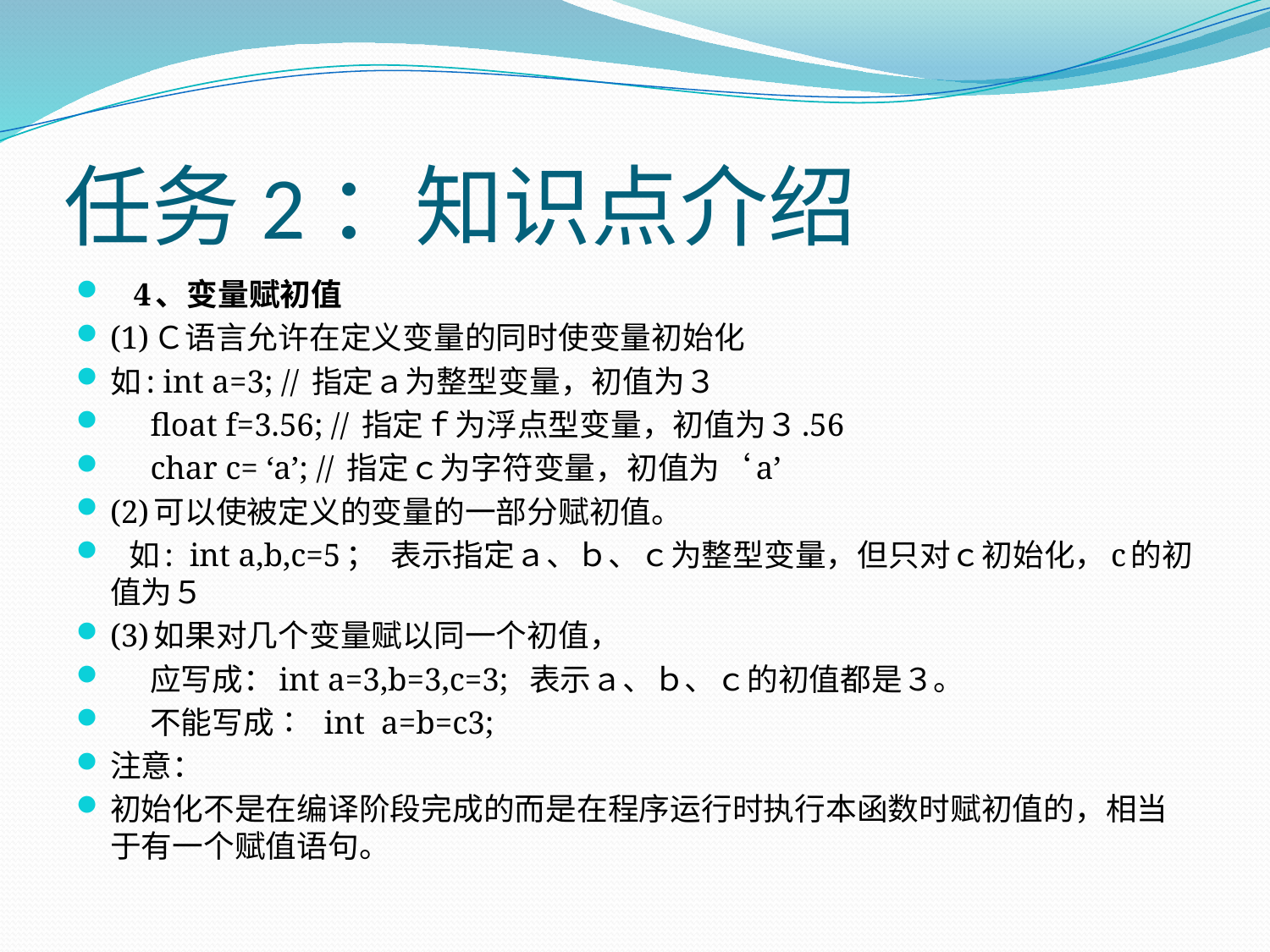

# 任务2：知识点介绍
   4、变量赋初值
(1)Ｃ语言允许在定义变量的同时使变量初始化
如: int a=3; // 指定ａ为整型变量，初值为３
     float f=3.56; // 指定ｆ为浮点型变量，初值为３.56
     char c= ‘a’; // 指定ｃ为字符变量，初值为‘a’
(2)可以使被定义的变量的一部分赋初值。
  如:  int a,b,c=5；  表示指定ａ、ｂ、ｃ为整型变量，但只对ｃ初始化，c的初值为５
(3)如果对几个变量赋以同一个初值，
     应写成：int a=3,b=3,c=3;  表示ａ、ｂ、ｃ的初值都是３。
     不能写成∶  int  a=b=c3;
注意：
初始化不是在编译阶段完成的而是在程序运行时执行本函数时赋初值的，相当于有一个赋值语句。